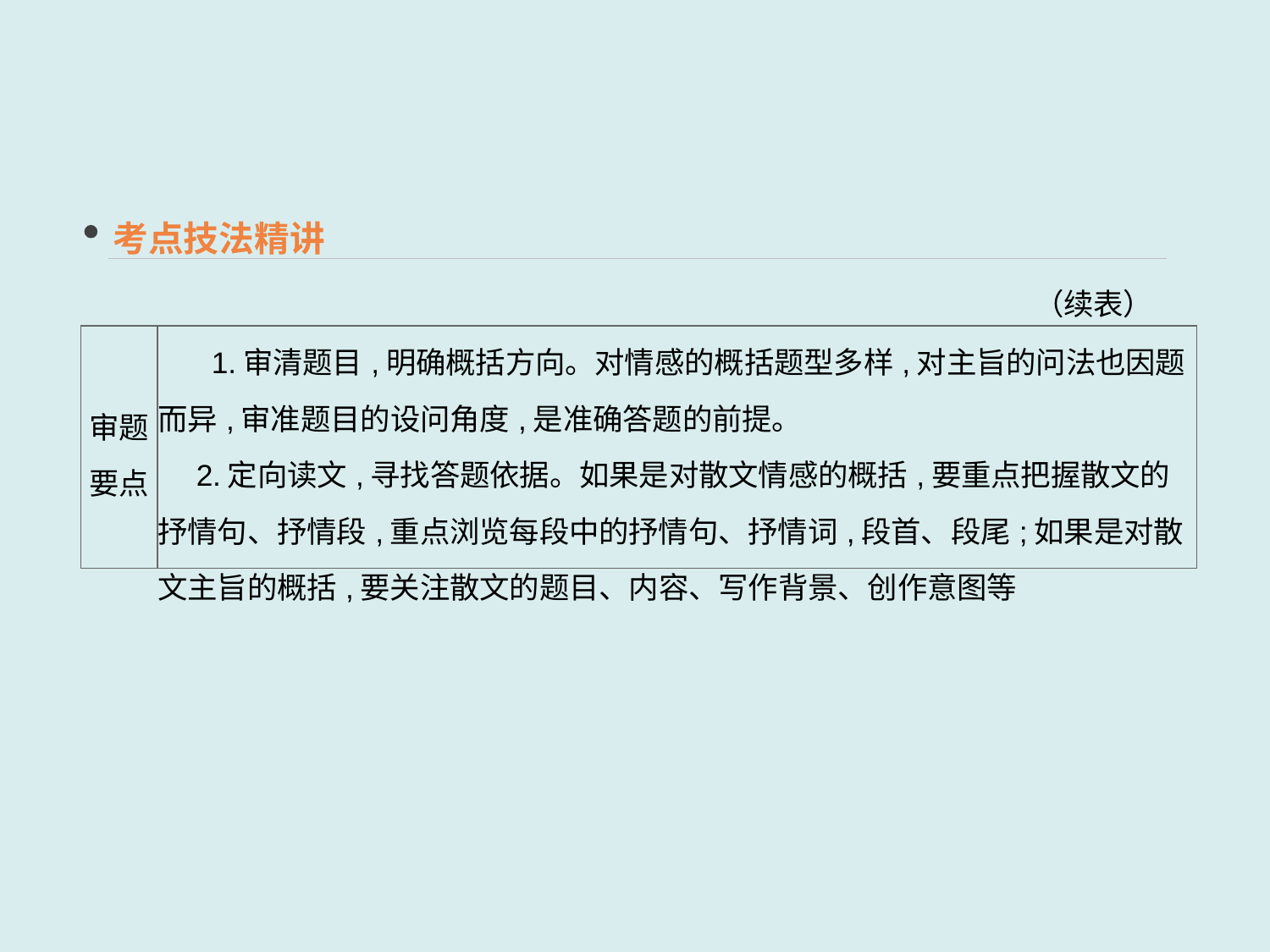

考点技法精讲

（续表）
| 审题 要点 | 1.审清题目,明确概括方向。对情感的概括题型多样,对主旨的问法也因题而异,审准题目的设问角度,是准确答题的前提。 　2.定向读文,寻找答题依据。如果是对散文情感的概括,要重点把握散文的抒情句、抒情段,重点浏览每段中的抒情句、抒情词,段首、段尾;如果是对散文主旨的概括,要关注散文的题目、内容、写作背景、创作意图等 |
| --- | --- |